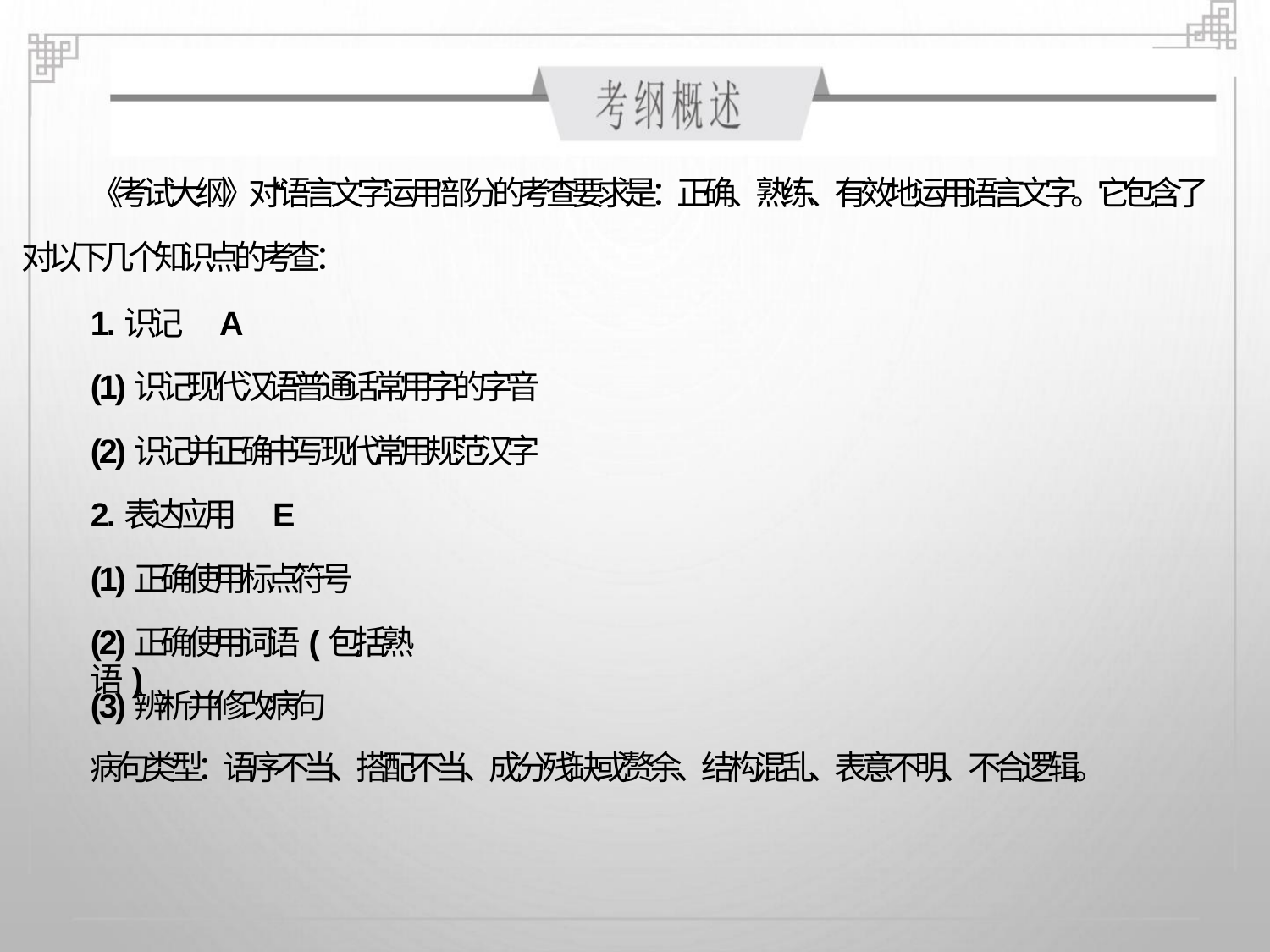

《考试大纲》对“语言文字运用”部分的考查要求是：正确、熟练、有效地运用语言文字。它包含了
对以下几个知识点的考查：
1.识记 A
(1)识记现代汉语普通话常用字的字音
(2)识记并正确书写现代常用规范汉字
2.表达应用 E
(1)正确使用标点符号
(2)正确使用词语(包括熟语)
(3)辨析并修改病句
病句类型：语序不当、搭配不当、成分残缺或赘余、结构混乱、表意不明、不合逻辑。